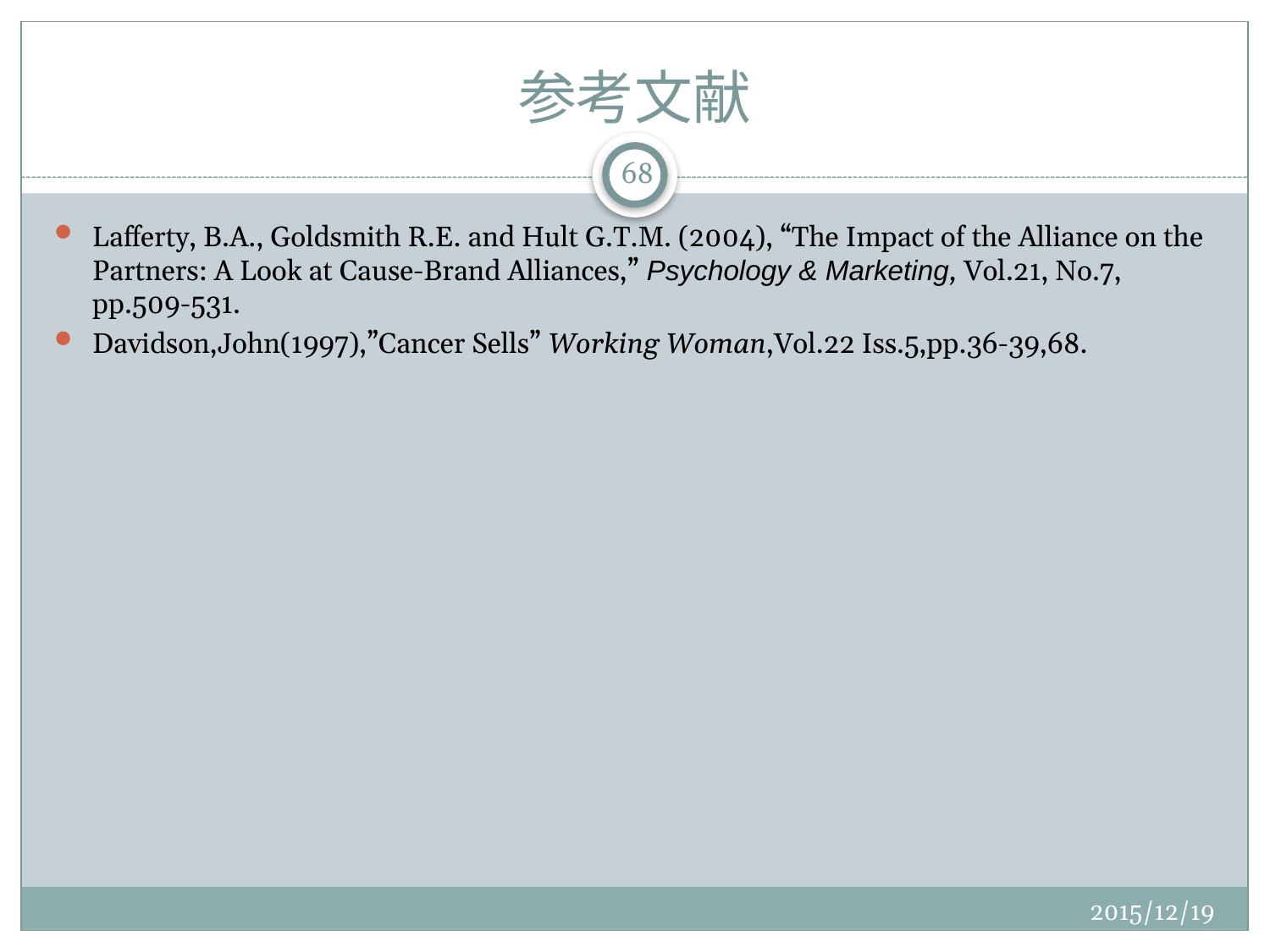

# 参考文献
68
Lafferty, B.A., Goldsmith R.E. and Hult G.T.M. (2004), “The Impact of the Alliance on the Partners: A Look at Cause-Brand Alliances,” Psychology & Marketing, Vol.21, No.7, pp.509-531.
Davidson,John(1997),”Cancer Sells” Working Woman,Vol.22 Iss.5,pp.36-39,68.

2015/12/19